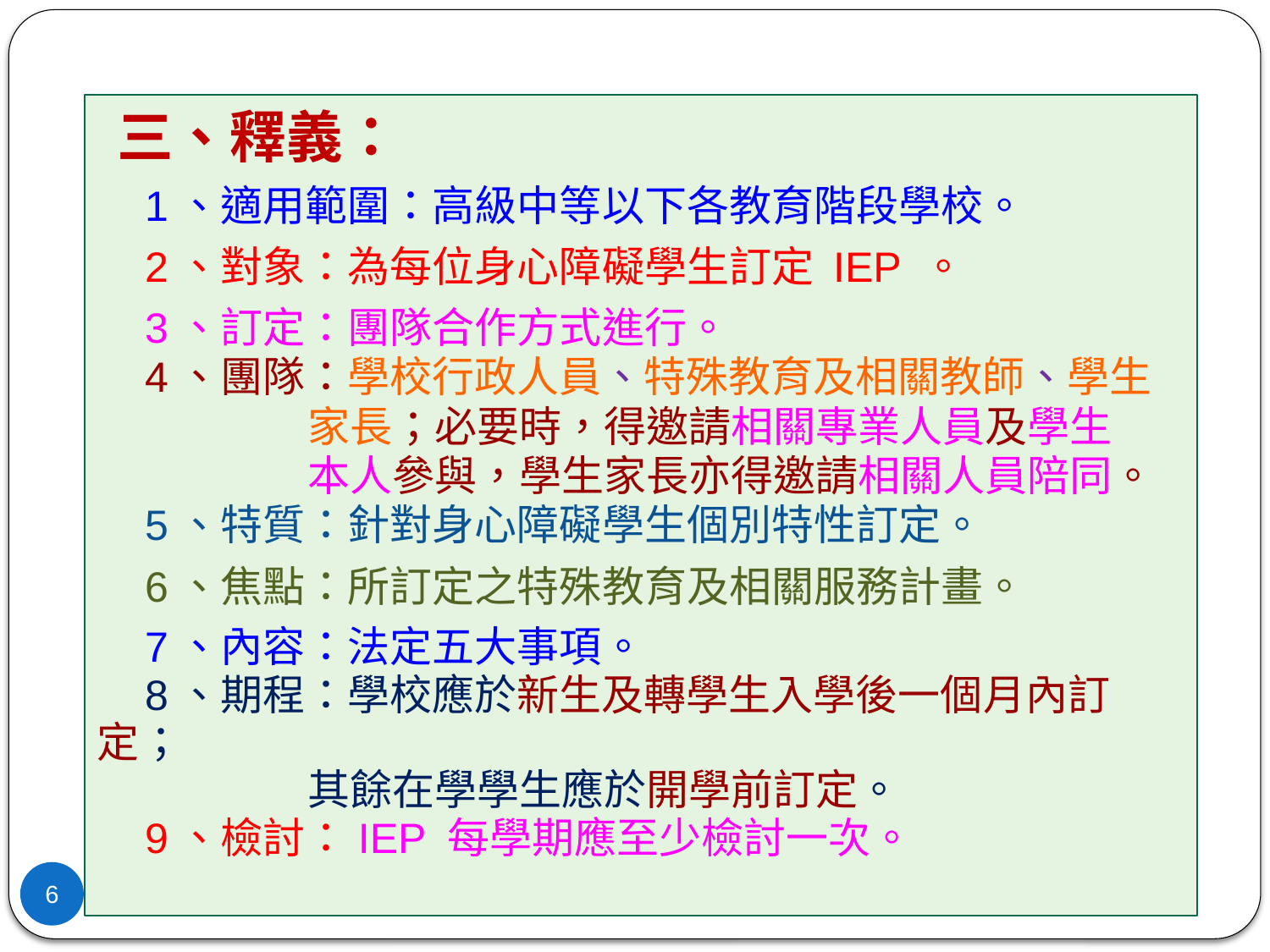

三、釋義：
    1、適用範圍：高級中等以下各教育階段學校。
    2、對象：為每位身心障礙學生訂定 IEP 。
    3、訂定：團隊合作方式進行。
    4、團隊：學校行政人員、特殊教育及相關教師、學生
                     家長；必要時，得邀請相關專業人員及學生
                     本人參與，學生家長亦得邀請相關人員陪同。
    5、特質：針對身心障礙學生個別特性訂定。
    6、焦點：所訂定之特殊教育及相關服務計畫。
    7、內容：法定五大事項。
    8、期程：學校應於新生及轉學生入學後一個月內訂定；
                     其餘在學學生應於開學前訂定。
    9、檢討：IEP 每學期應至少檢討一次。

6